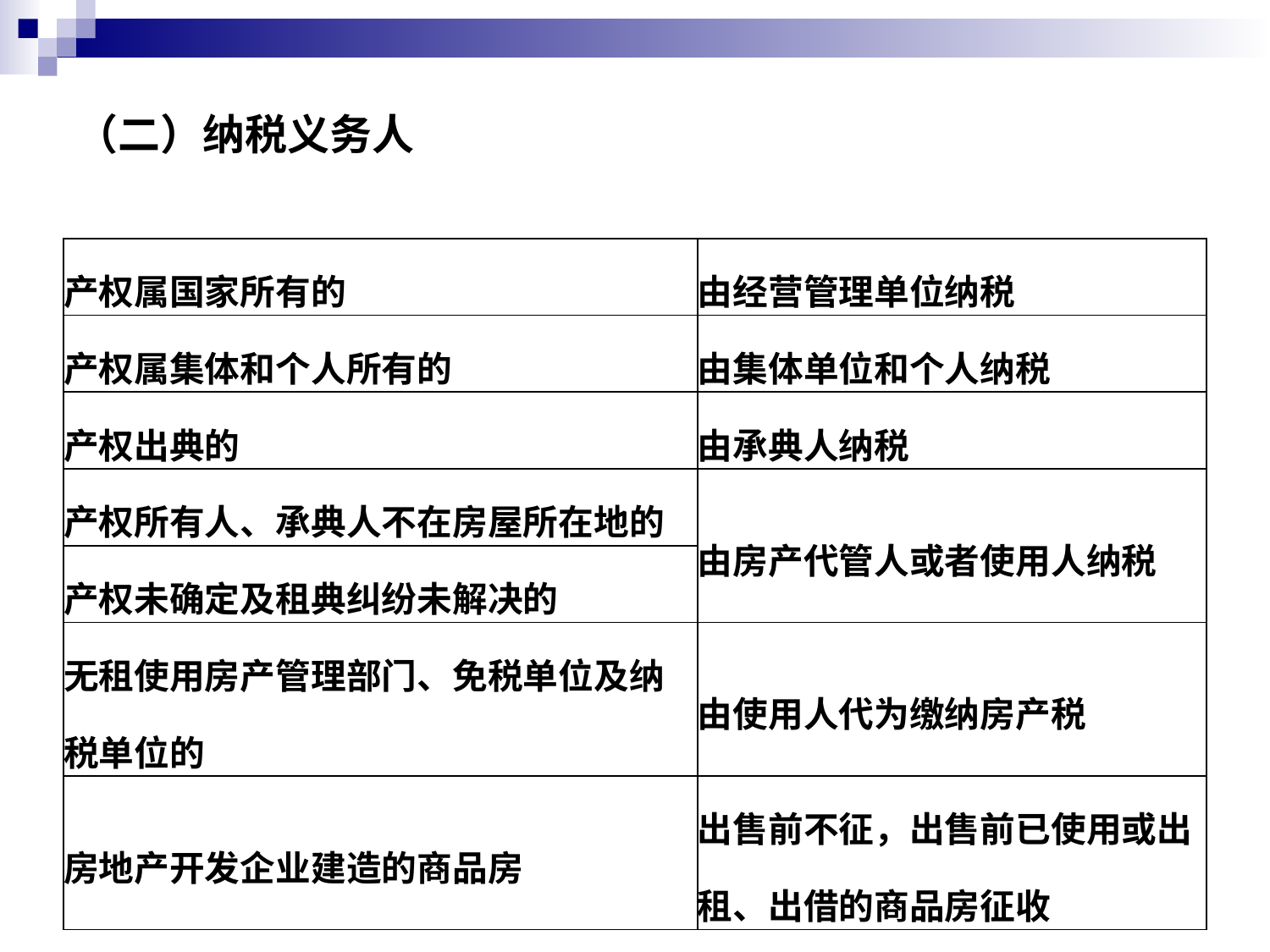

# （二）纳税义务人
| 产权属国家所有的 | 由经营管理单位纳税 |
| --- | --- |
| 产权属集体和个人所有的 | 由集体单位和个人纳税 |
| 产权出典的 | 由承典人纳税 |
| 产权所有人、承典人不在房屋所在地的 | 由房产代管人或者使用人纳税 |
| 产权未确定及租典纠纷未解决的 |  |
| 无租使用房产管理部门、免税单位及纳税单位的 | 由使用人代为缴纳房产税 |
| 房地产开发企业建造的商品房 | 出售前不征，出售前已使用或出租、出借的商品房征收 |